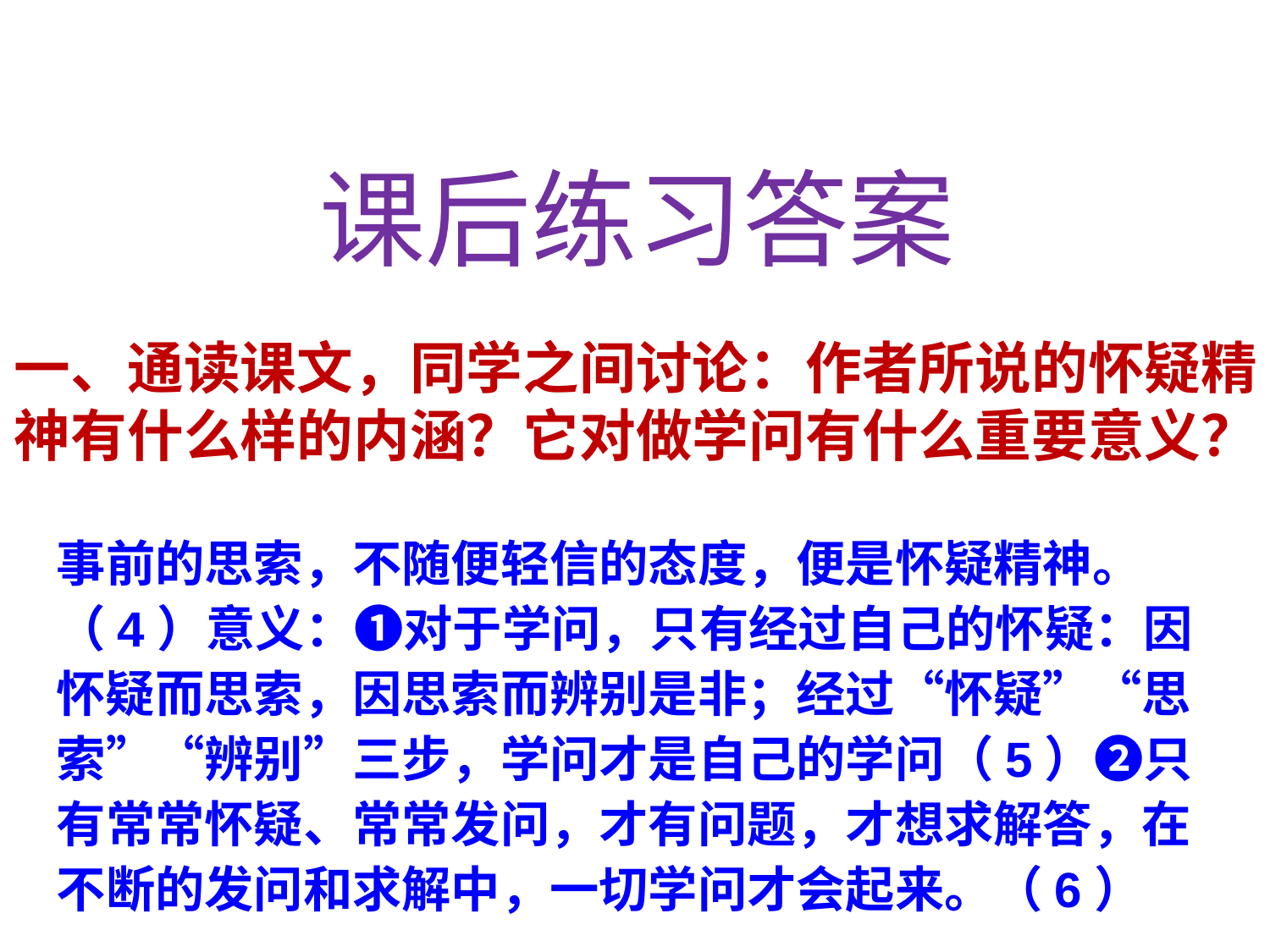

课后练习答案
一、通读课文，同学之间讨论：作者所说的怀疑精神有什么样的内涵？它对做学问有什么重要意义？
事前的思索，不随便轻信的态度，便是怀疑精神。（4）意义：❶对于学问，只有经过自己的怀疑：因怀疑而思索，因思索而辨别是非；经过“怀疑”“思索”“辨别”三步，学问才是自己的学问（5）❷只有常常怀疑、常常发问，才有问题，才想求解答，在不断的发问和求解中，一切学问才会起来。（6）